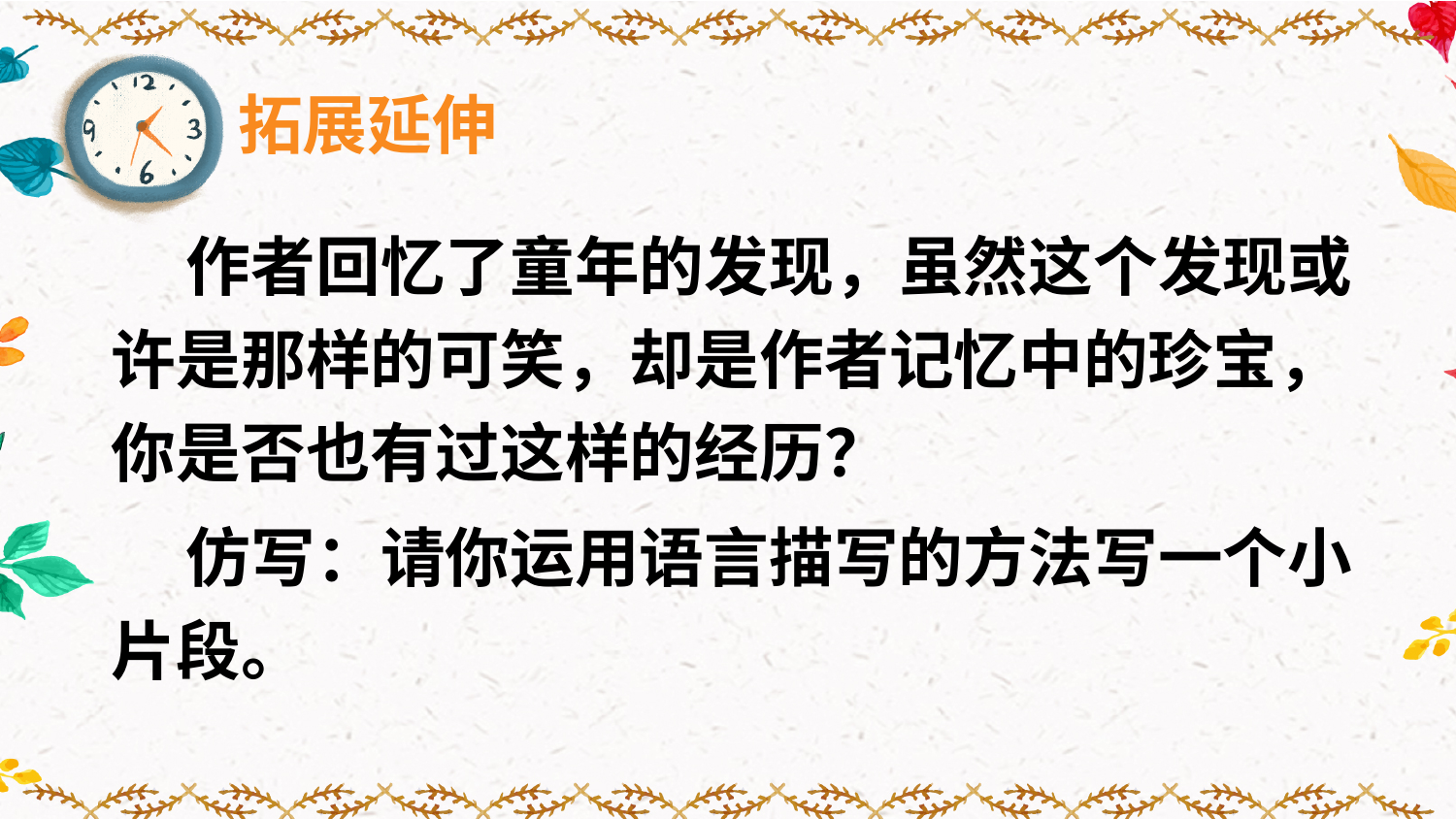

拓展延伸
    作者回忆了童年的发现，虽然这个发现或许是那样的可笑，却是作者记忆中的珍宝，你是否也有过这样的经历？
    仿写：请你运用语言描写的方法写一个小片段。